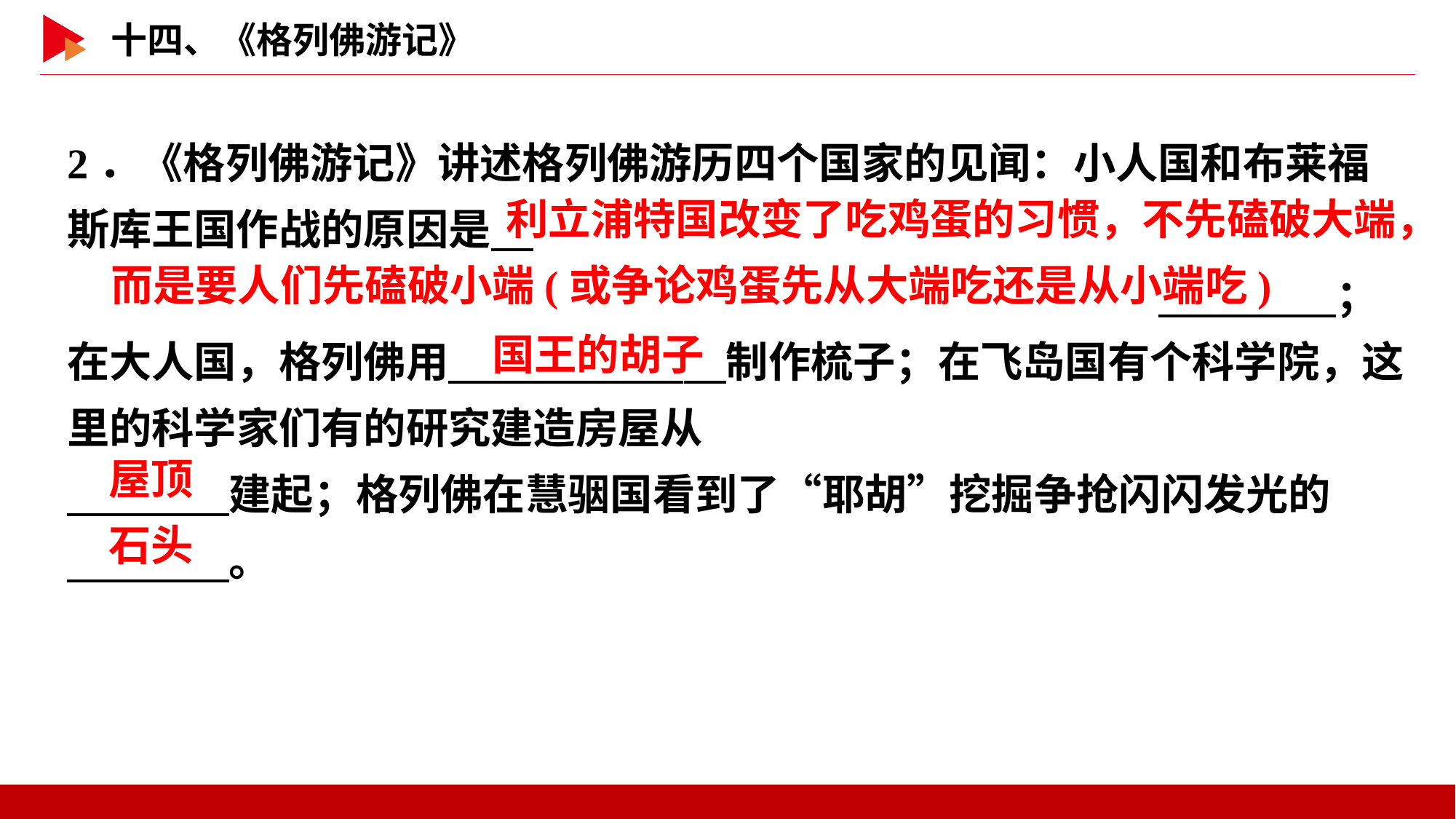

2．《格列佛游记》讲述格列佛游历四个国家的见闻：小人国和布莱福斯库王国作战的原因是　																		              　；在大人国，格列佛用　                    　制作梳子；在飞岛国有个科学院，这里的科学家们有的研究建造房屋从
　        　建起；格列佛在慧骃国看到了“耶胡”挖掘争抢闪闪发光的
　        　。
			      利立浦特国改变了吃鸡蛋的习惯，不先磕破大端，而是要人们先磕破小端(或争论鸡蛋先从大端吃还是从小端吃)
国王的胡子
屋顶
石头